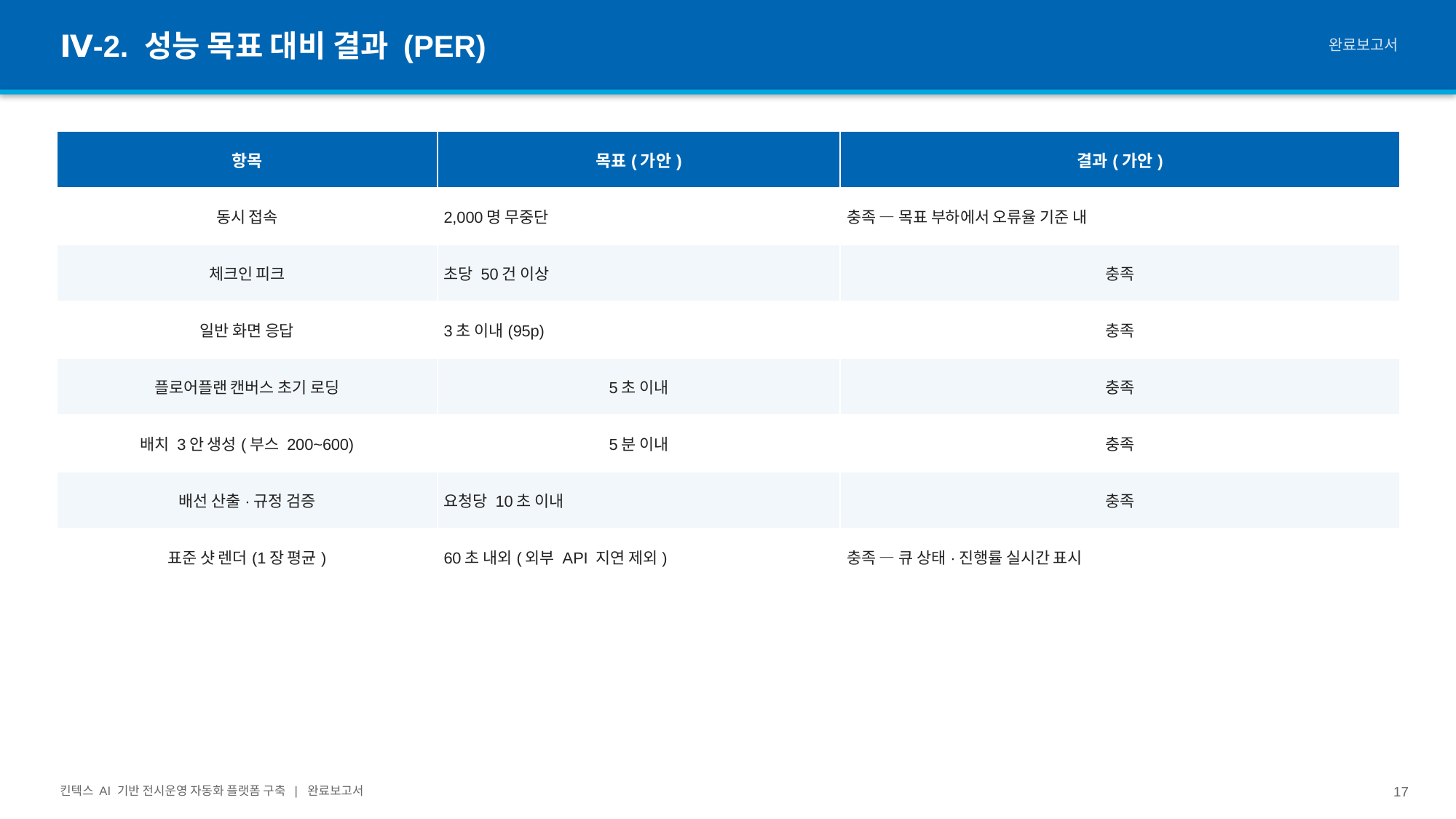

Ⅳ-2. 성능 목표 대비 결과 (PER)
완료보고서

| 항목 | 목표(가안) | 결과(가안) |
| --- | --- | --- |
| 동시 접속 | 2,000명 무중단 | 충족 — 목표 부하에서 오류율 기준 내 |
| 체크인 피크 | 초당 50건 이상 | 충족 |
| 일반 화면 응답 | 3초 이내(95p) | 충족 |
| 플로어플랜 캔버스 초기 로딩 | 5초 이내 | 충족 |
| 배치 3안 생성(부스 200~600) | 5분 이내 | 충족 |
| 배선 산출·규정 검증 | 요청당 10초 이내 | 충족 |
| 표준 샷 렌더(1장 평균) | 60초 내외(외부 API 지연 제외) | 충족 — 큐 상태·진행률 실시간 표시 |
킨텍스 AI 기반 전시운영 자동화 플랫폼 구축  |  완료보고서
17